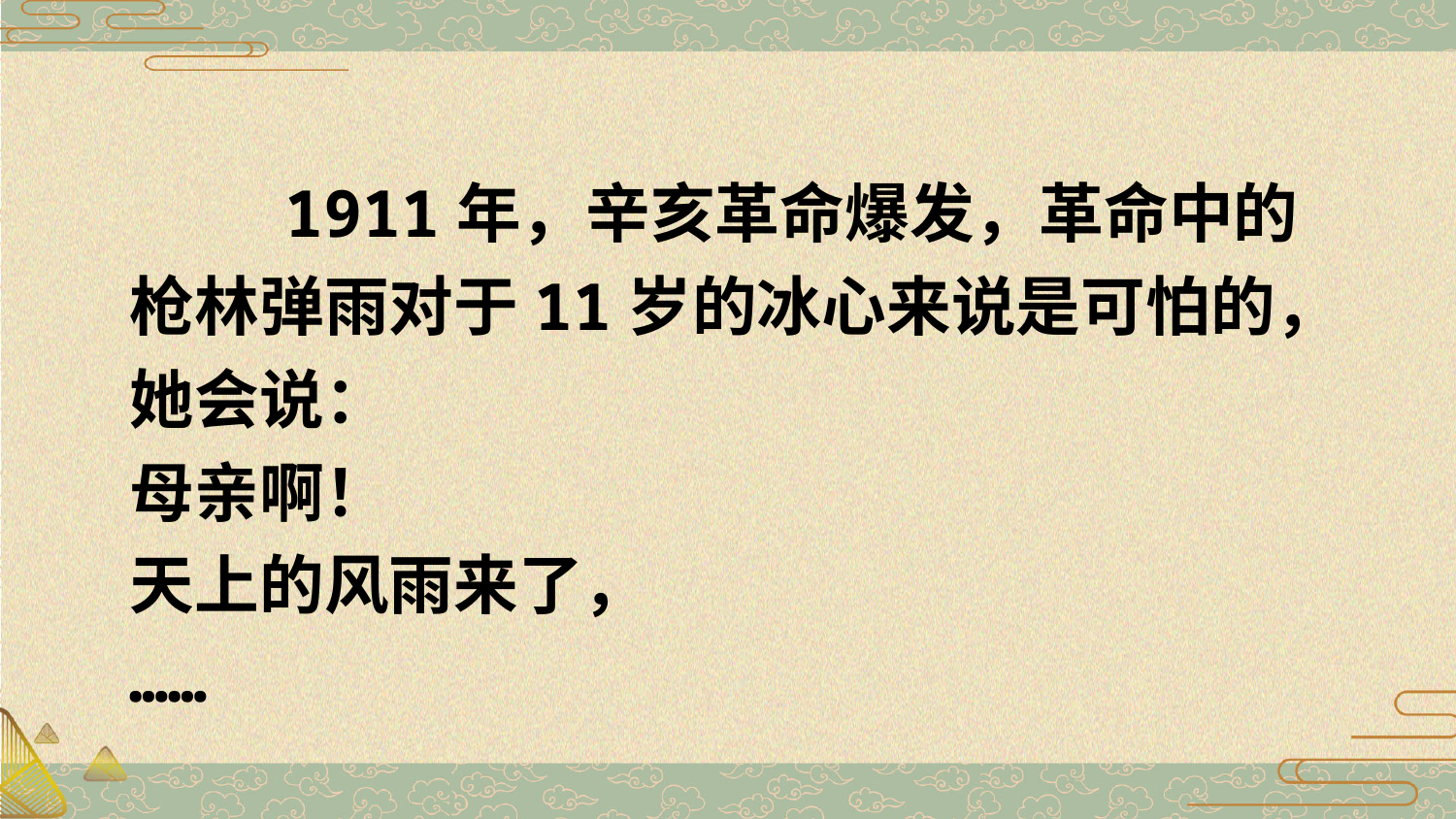

1911年，辛亥革命爆发，革命中的枪林弹雨对于11岁的冰心来说是可怕的，她会说：
母亲啊！
天上的风雨来了，
……